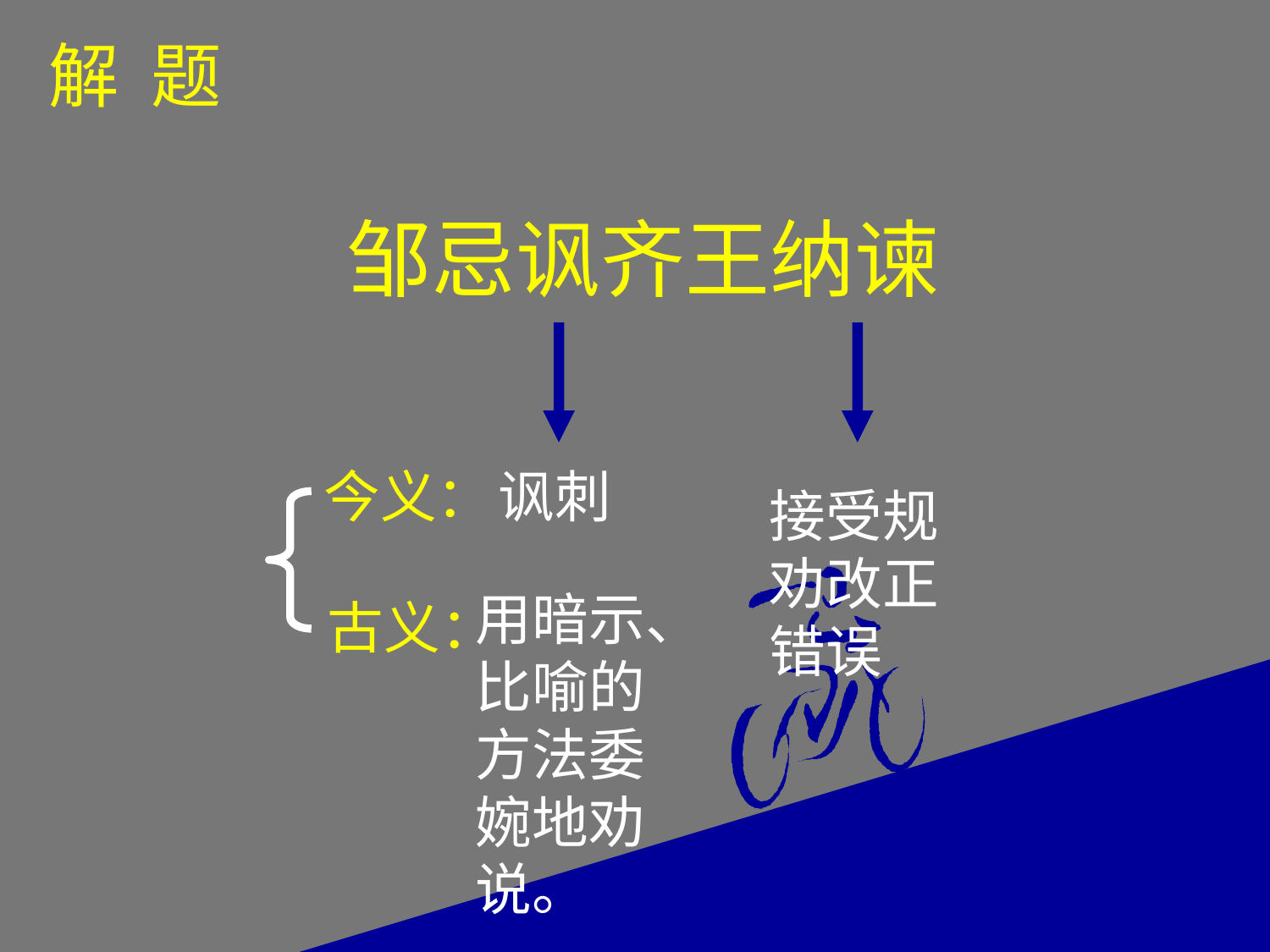

解  题
邹忌讽齐王纳谏

今义：
讽刺
接受规劝改正错误

用暗示、比喻的方法委婉地劝说。
古义：